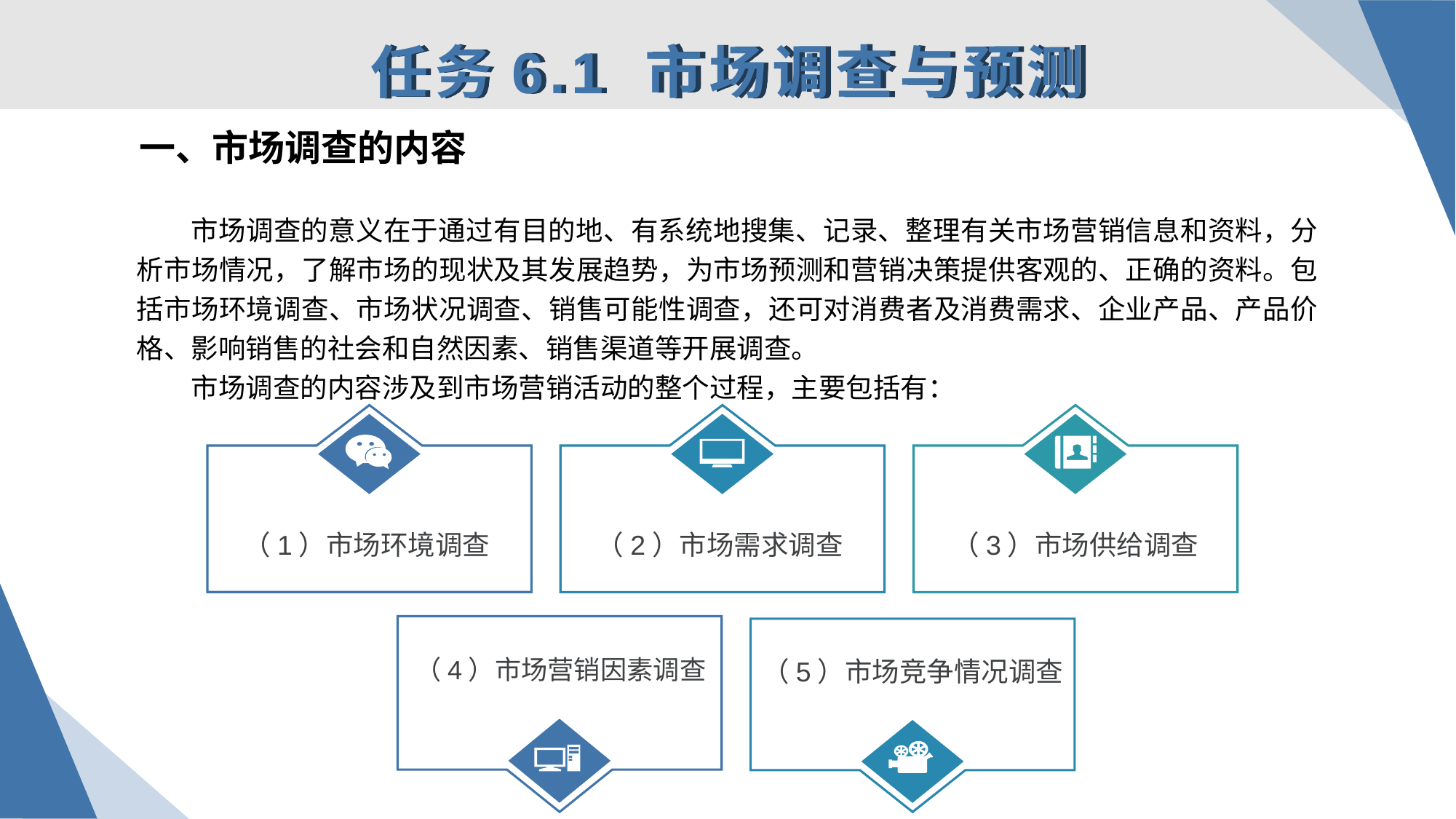

任务6.1 市场调查与预测
一、市场调查的内容
市场调查的意义在于通过有目的地、有系统地搜集、记录、整理有关市场营销信息和资料，分析市场情况，了解市场的现状及其发展趋势，为市场预测和营销决策提供客观的、正确的资料。包括市场环境调查、市场状况调查、销售可能性调查，还可对消费者及消费需求、企业产品、产品价格、影响销售的社会和自然因素、销售渠道等开展调查。
市场调查的内容涉及到市场营销活动的整个过程，主要包括有：

（1）市场环境调查

（2）市场需求调查

（3）市场供给调查

（4）市场营销因素调查

（5）市场竞争情况调查